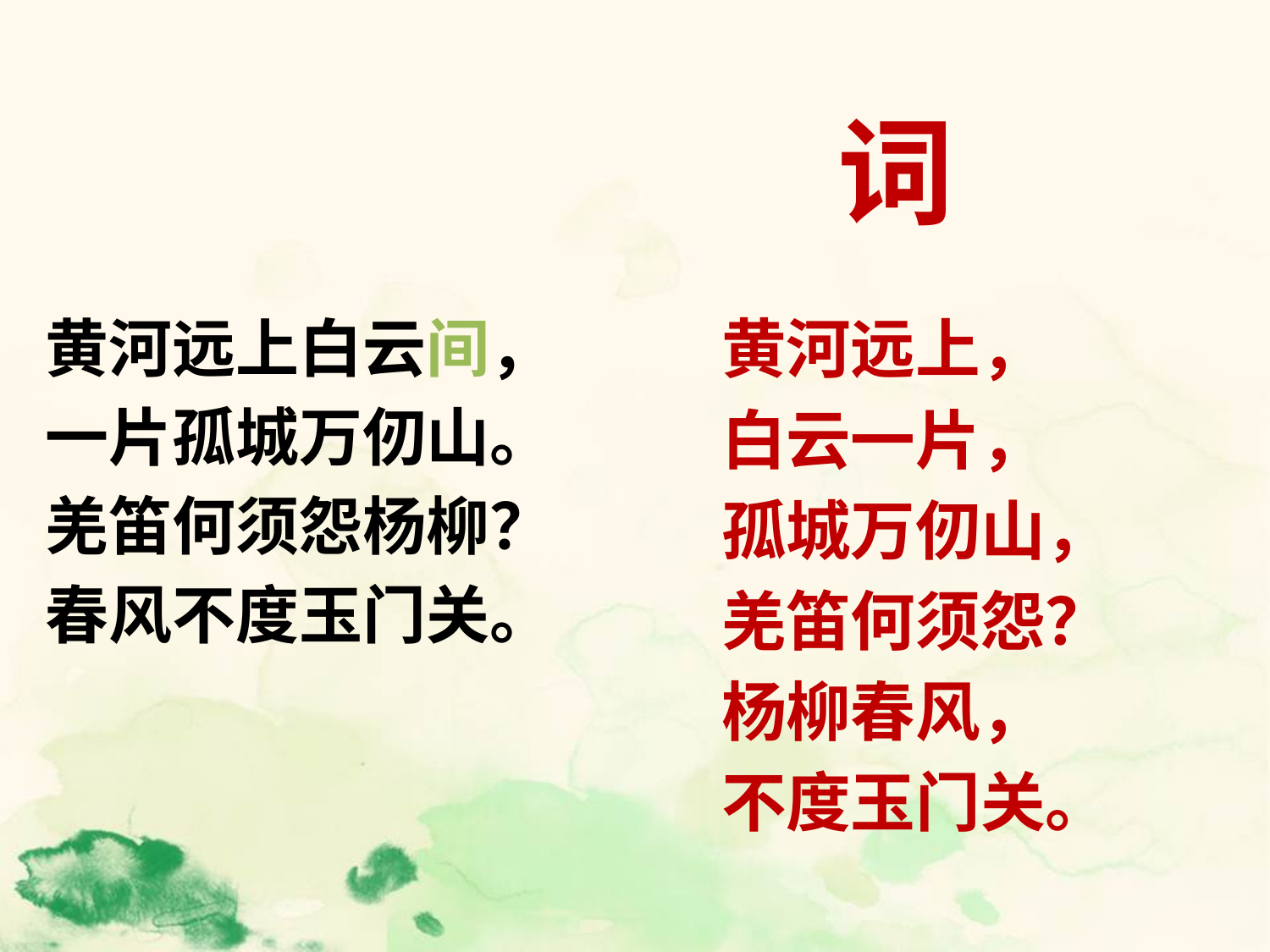

词
            诗
黄河远上白云间，
一片孤城万仞山。
羌笛何须怨杨柳？
春风不度玉门关。
黄河远上，
白云一片，
孤城万仞山，
羌笛何须怨？
杨柳春风，
不度玉门关。